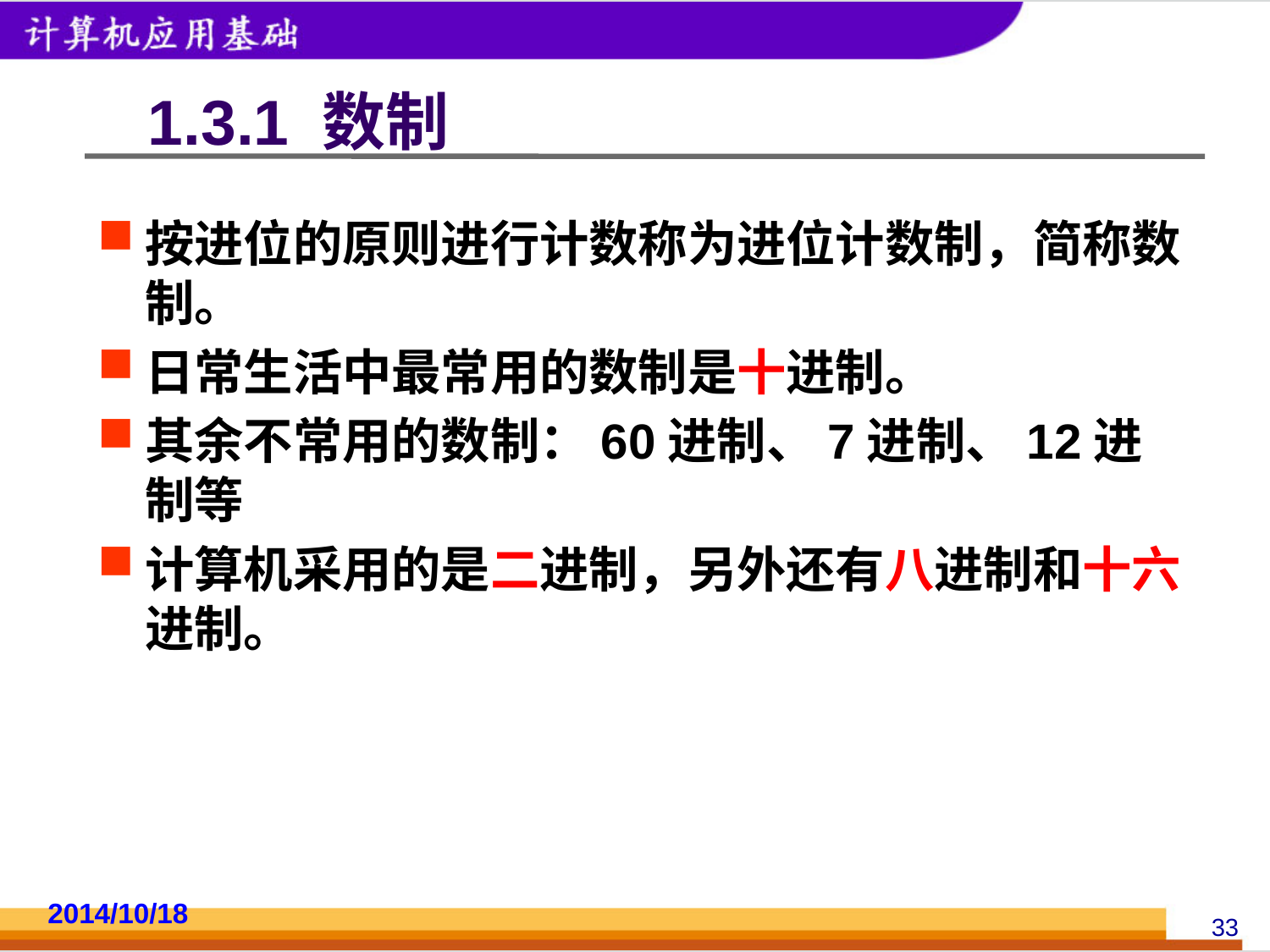

# 1.3.1 数制
按进位的原则进行计数称为进位计数制，简称数制。
日常生活中最常用的数制是十进制。
其余不常用的数制：60进制、7进制、12进制等
计算机采用的是二进制，另外还有八进制和十六进制。
2014/10/18